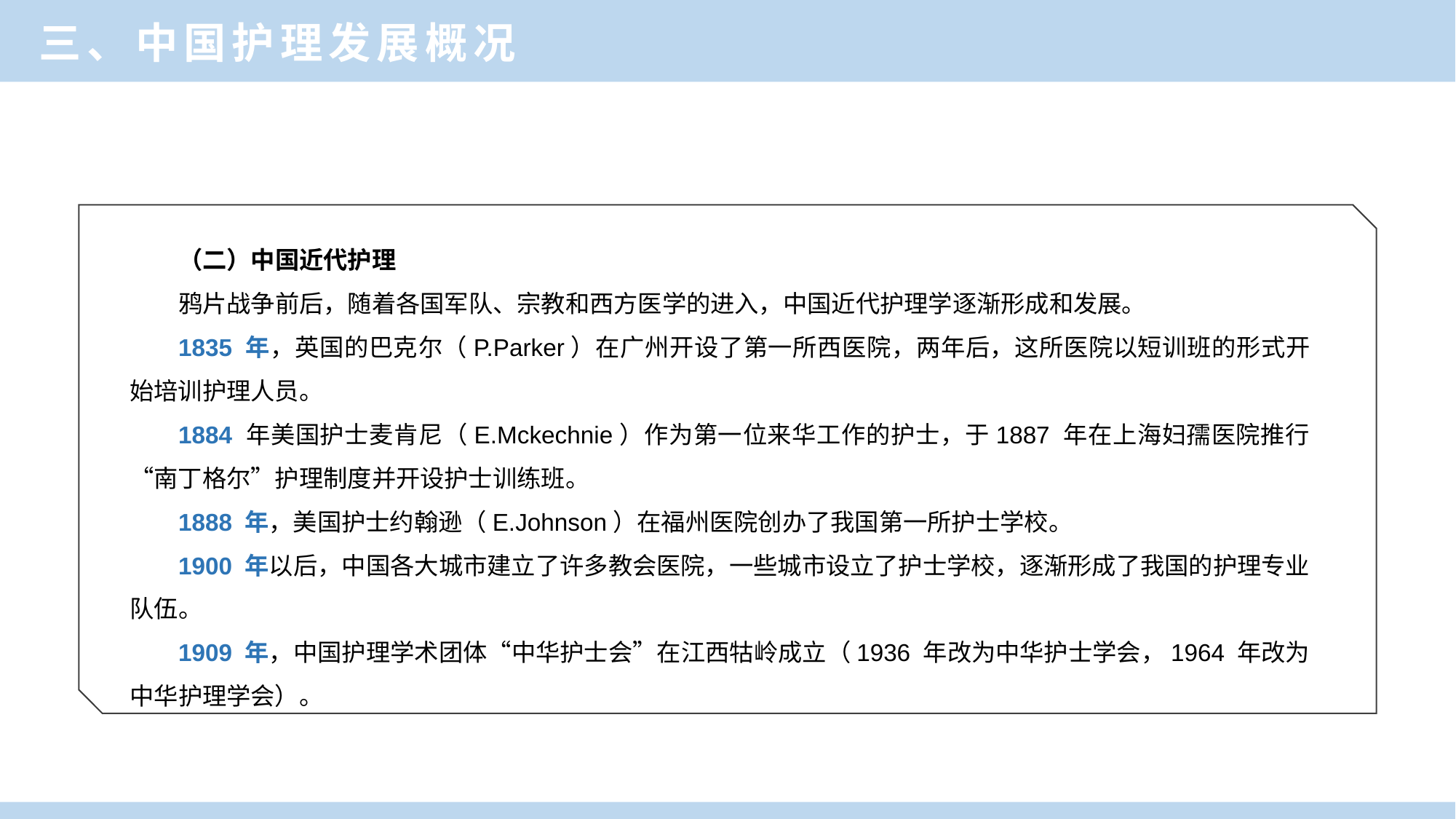

三、中国护理发展概况

（二）中国近代护理
鸦片战争前后，随着各国军队、宗教和西方医学的进入，中国近代护理学逐渐形成和发展。
1835 年，英国的巴克尔（P.Parker）在广州开设了第一所西医院，两年后，这所医院以短训班的形式开始培训护理人员。
1884 年美国护士麦肯尼（E.Mckechnie）作为第一位来华工作的护士，于1887 年在上海妇孺医院推行“南丁格尔”护理制度并开设护士训练班。
1888 年，美国护士约翰逊（E.Johnson）在福州医院创办了我国第一所护士学校。
1900 年以后，中国各大城市建立了许多教会医院，一些城市设立了护士学校，逐渐形成了我国的护理专业队伍。
1909 年，中国护理学术团体“中华护士会”在江西牯岭成立（1936 年改为中华护士学会，1964 年改为中华护理学会）。